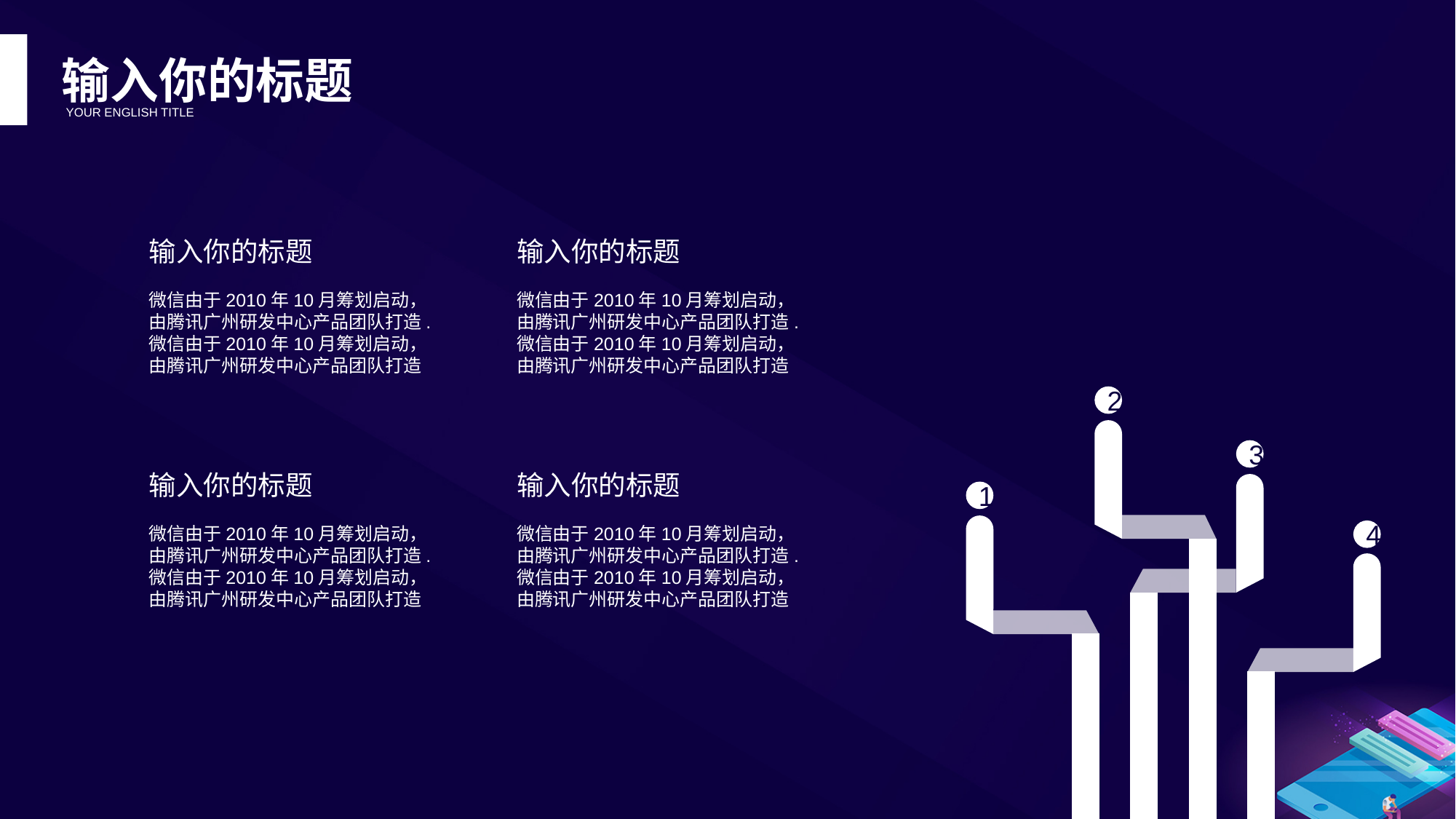

输入你的标题
YOUR ENGLISH TITLE
输入你的标题
输入你的标题
微信由于2010年10月筹划启动，由腾讯广州研发中心产品团队打造.微信由于2010年10月筹划启动，由腾讯广州研发中心产品团队打造
微信由于2010年10月筹划启动，由腾讯广州研发中心产品团队打造.微信由于2010年10月筹划启动，由腾讯广州研发中心产品团队打造
2

3

1

4

输入你的标题
输入你的标题
微信由于2010年10月筹划启动，由腾讯广州研发中心产品团队打造.微信由于2010年10月筹划启动，由腾讯广州研发中心产品团队打造
微信由于2010年10月筹划启动，由腾讯广州研发中心产品团队打造.微信由于2010年10月筹划启动，由腾讯广州研发中心产品团队打造